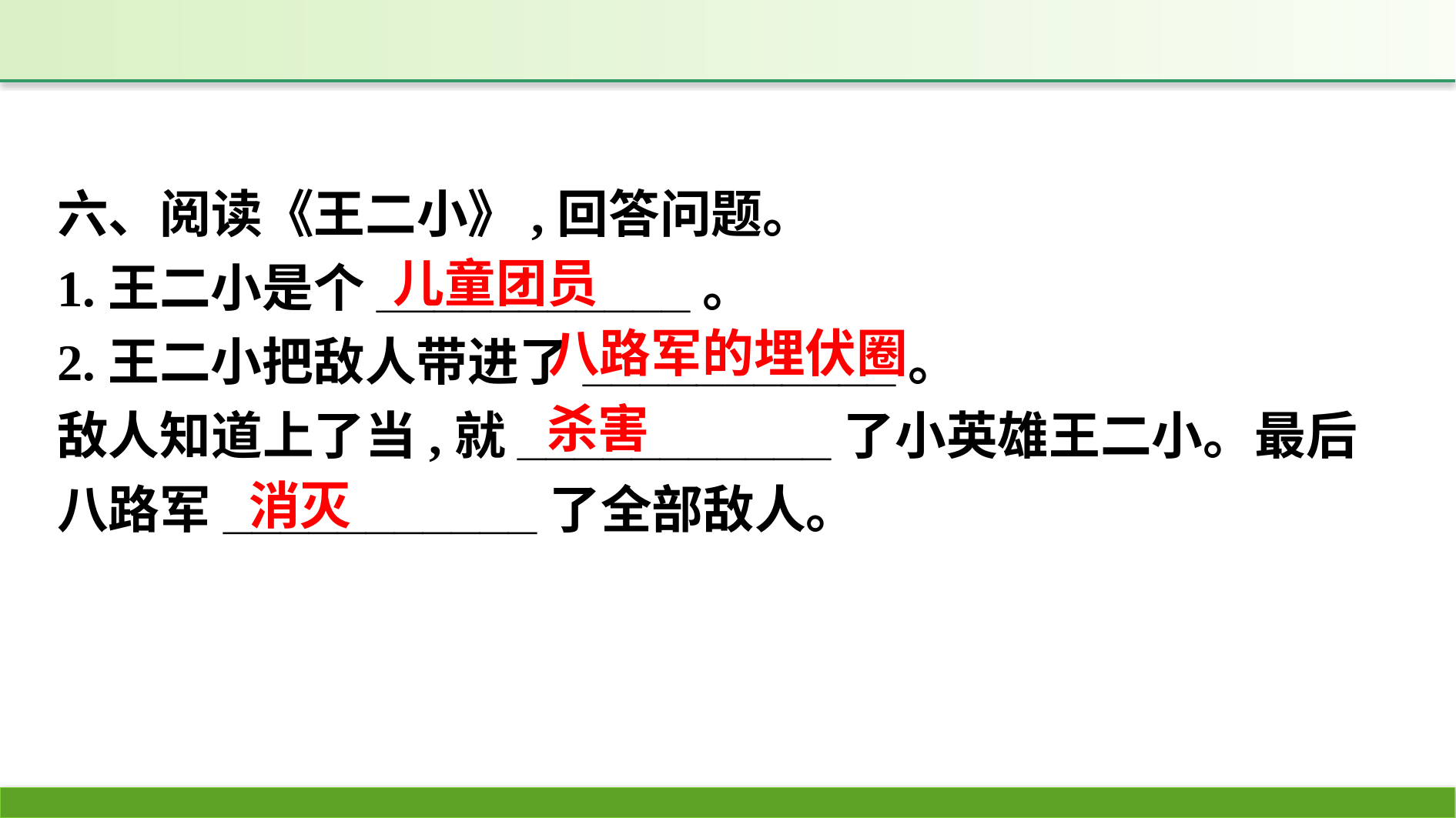

六、阅读《王二小》,回答问题。
1.王二小是个___________。
2.王二小把敌人带进了___________。
敌人知道上了当,就___________了小英雄王二小。最后八路军___________了全部敌人。
儿童团员
八路军的埋伏圈
杀害
消灭